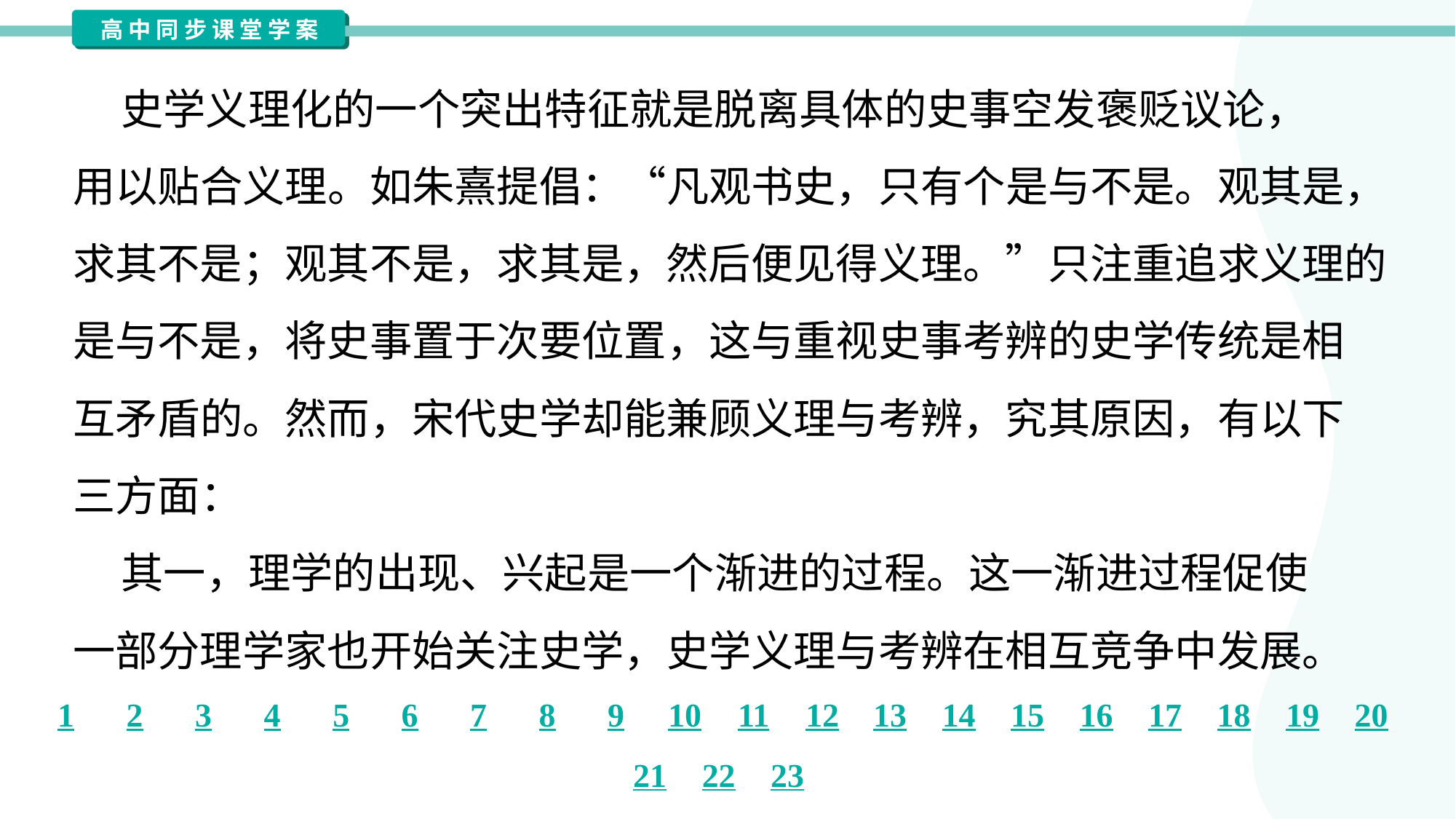

史学义理化的一个突出特征就是脱离具体的史事空发褒贬议论，
用以贴合义理。如朱熹提倡：“凡观书史，只有个是与不是。观其是，
求其不是；观其不是，求其是，然后便见得义理。”只注重追求义理的
是与不是，将史事置于次要位置，这与重视史事考辨的史学传统是相
互矛盾的。然而，宋代史学却能兼顾义理与考辨，究其原因，有以下
三方面：
    其一，理学的出现、兴起是一个渐进的过程。这一渐进过程促使
一部分理学家也开始关注史学，史学义理与考辨在相互竞争中发展。